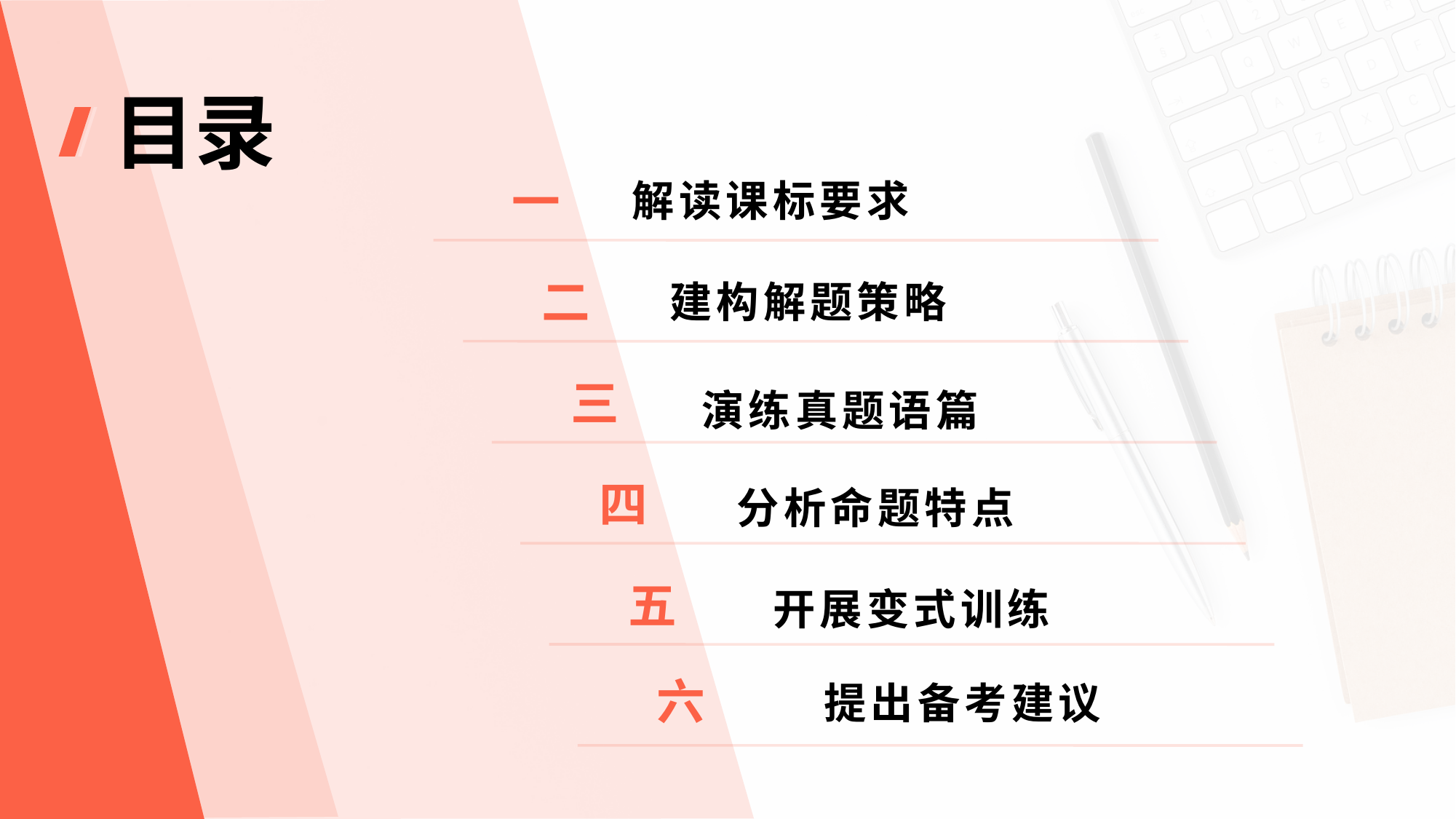

# 目录
一
解读课标要求

二
建构解题策略

三
演练真题语篇

四
分析命题特点

五
开展变式训练

六
提出备考建议